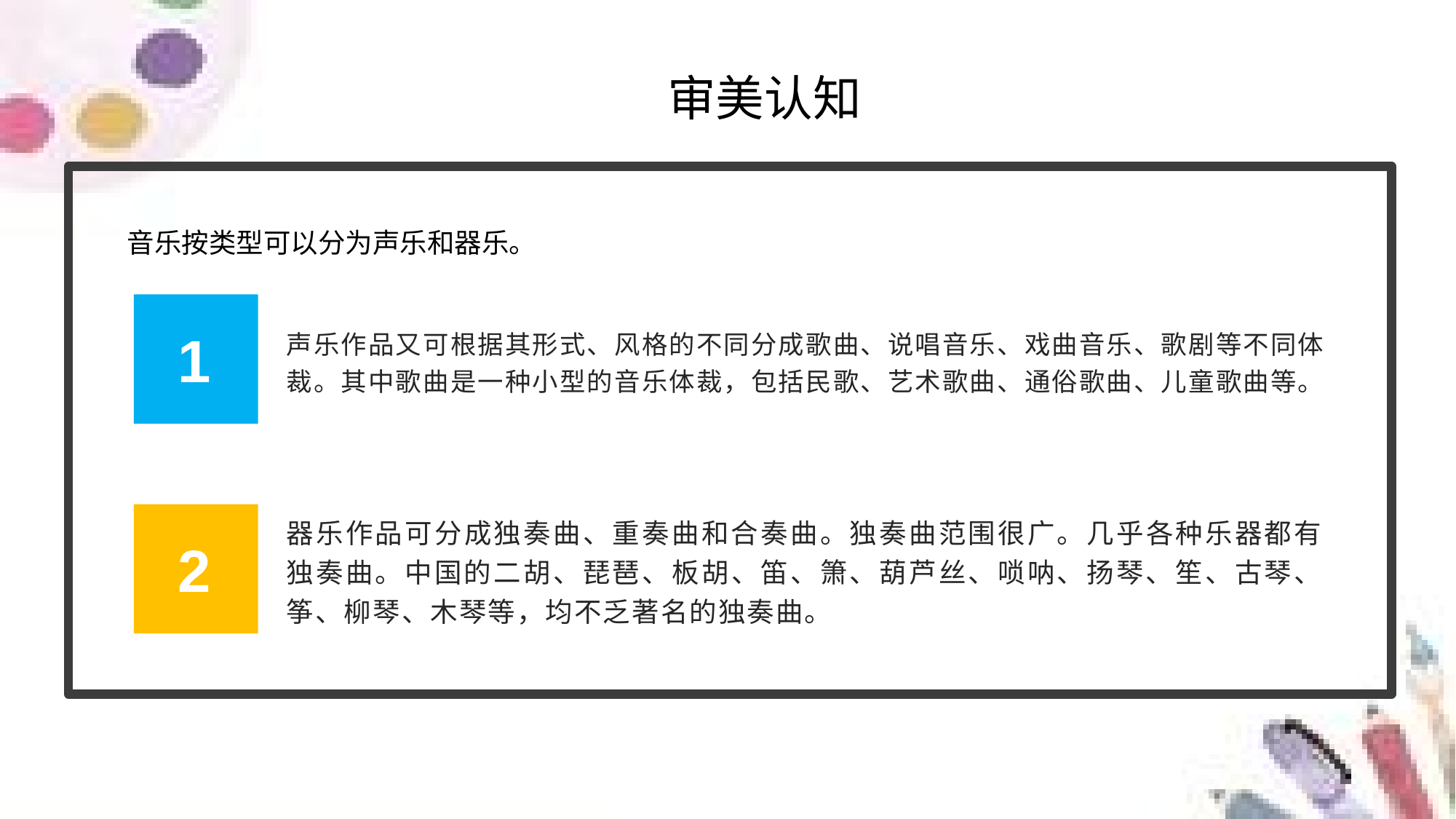

审美认知

音乐按类型可以分为声乐和器乐。

声乐作品又可根据其形式、风格的不同分成歌曲、说唱音乐、戏曲音乐、歌剧等不同体裁。其中歌曲是一种小型的音乐体裁，包括民歌、艺术歌曲、通俗歌曲、儿童歌曲等。
1

器乐作品可分成独奏曲、重奏曲和合奏曲。独奏曲范围很广。几乎各种乐器都有独奏曲。中国的二胡、琵琶、板胡、笛、箫、葫芦丝、唢呐、扬琴、笙、古琴、筝、柳琴、木琴等，均不乏著名的独奏曲。
2